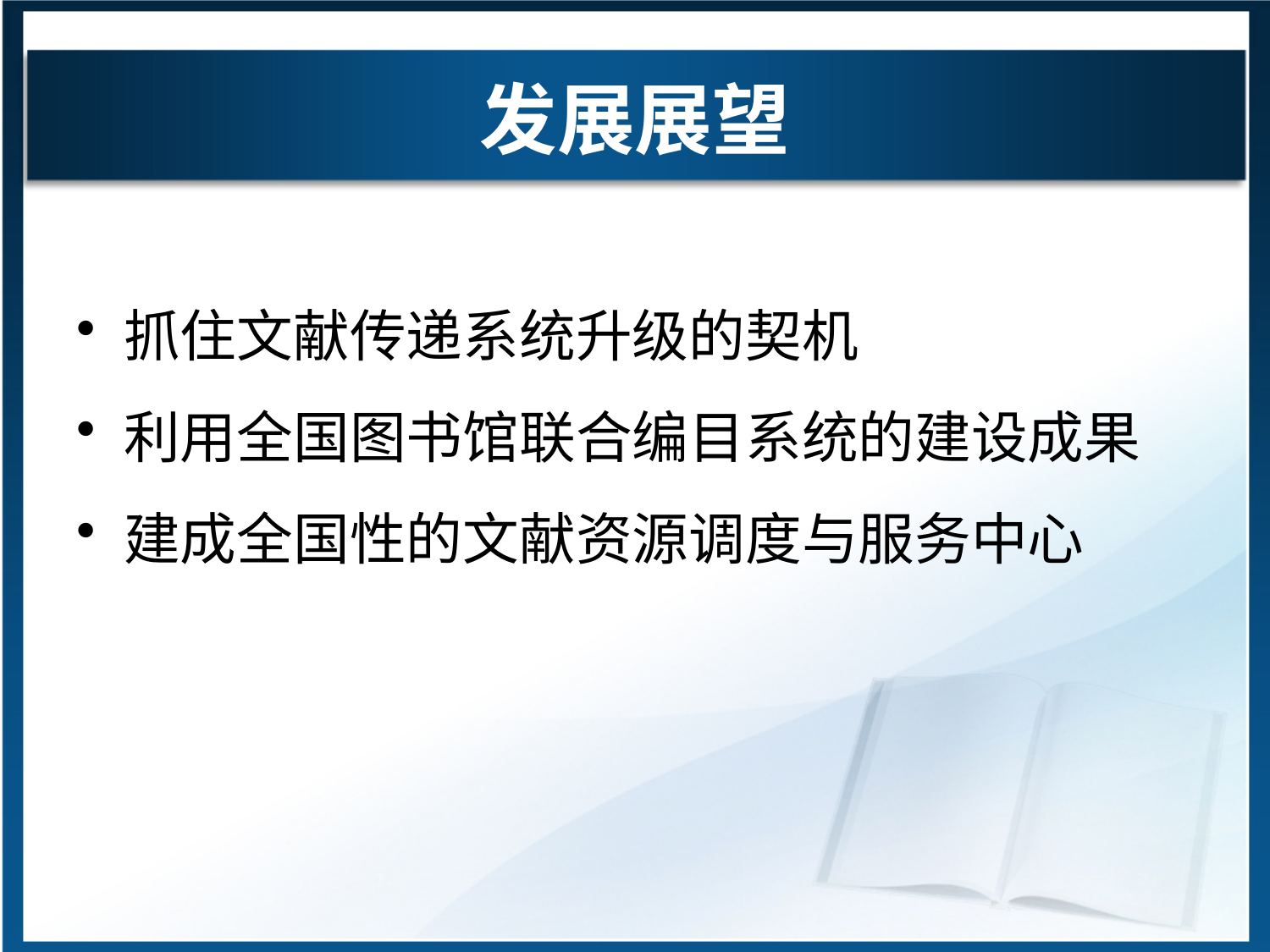

# 发展展望
抓住文献传递系统升级的契机
利用全国图书馆联合编目系统的建设成果
建成全国性的文献资源调度与服务中心